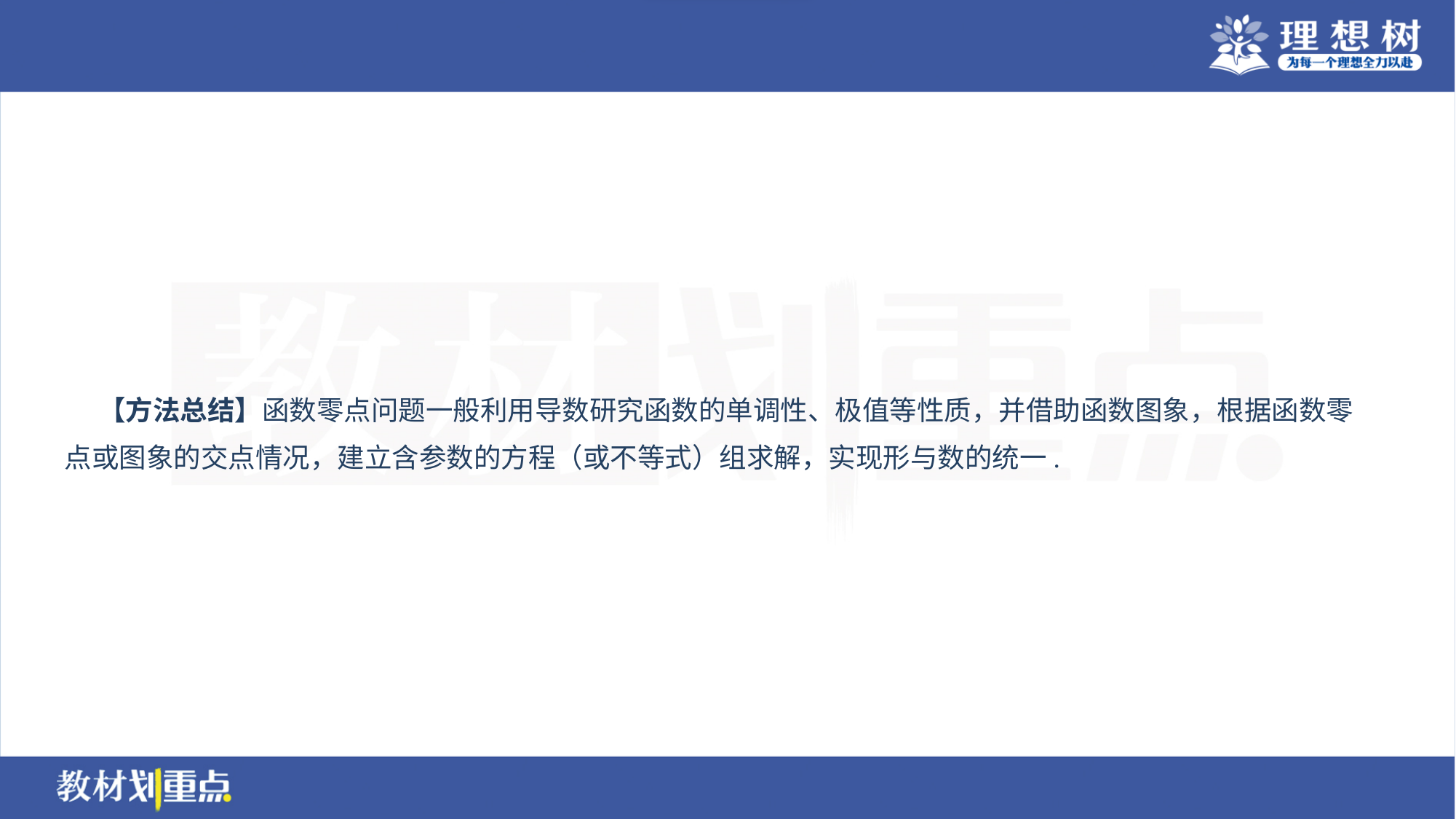

【方法总结】函数零点问题一般利用导数研究函数的单调性、极值等性质，并借助函数图象，根据函数零
点或图象的交点情况，建立含参数的方程（或不等式）组求解，实现形与数的统一.